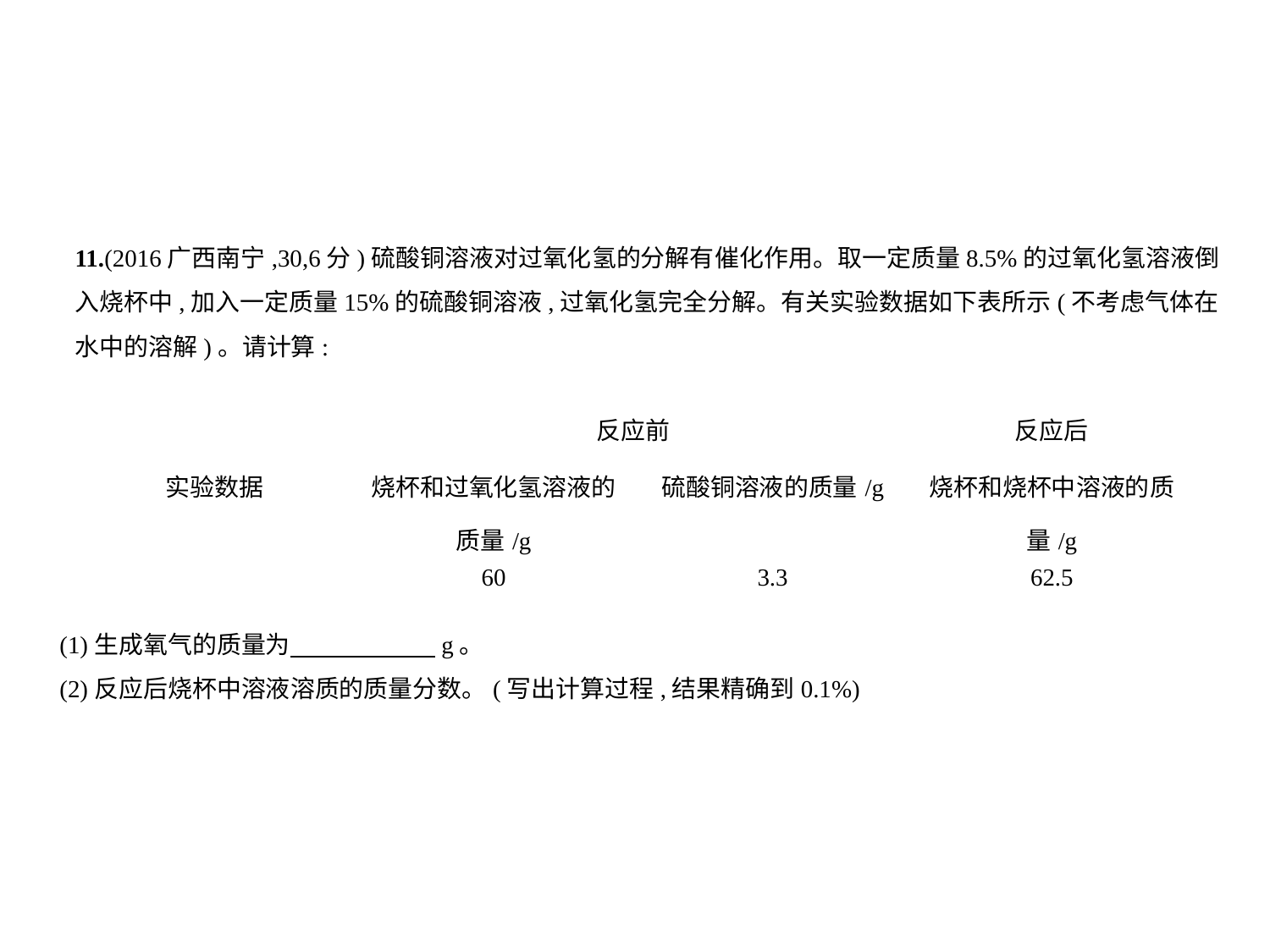

11.(2016广西南宁,30,6分)硫酸铜溶液对过氧化氢的分解有催化作用。取一定质量8.5%的过氧化氢溶液倒
入烧杯中,加入一定质量15%的硫酸铜溶液,过氧化氢完全分解。有关实验数据如下表所示(不考虑气体在
水中的溶解)。请计算:
|  | 反应前 |  | 反应后 |
| --- | --- | --- | --- |
| 实验数据 | 烧杯和过氧化氢溶液的 质量/g | 硫酸铜溶液的质量/g | 烧杯和烧杯中溶液的质 量/g |
|  | 60 | 3.3 | 62.5 |
(1)生成氧气的质量为　　　　　    g。
(2)反应后烧杯中溶液溶质的质量分数。(写出计算过程,结果精确到0.1%)